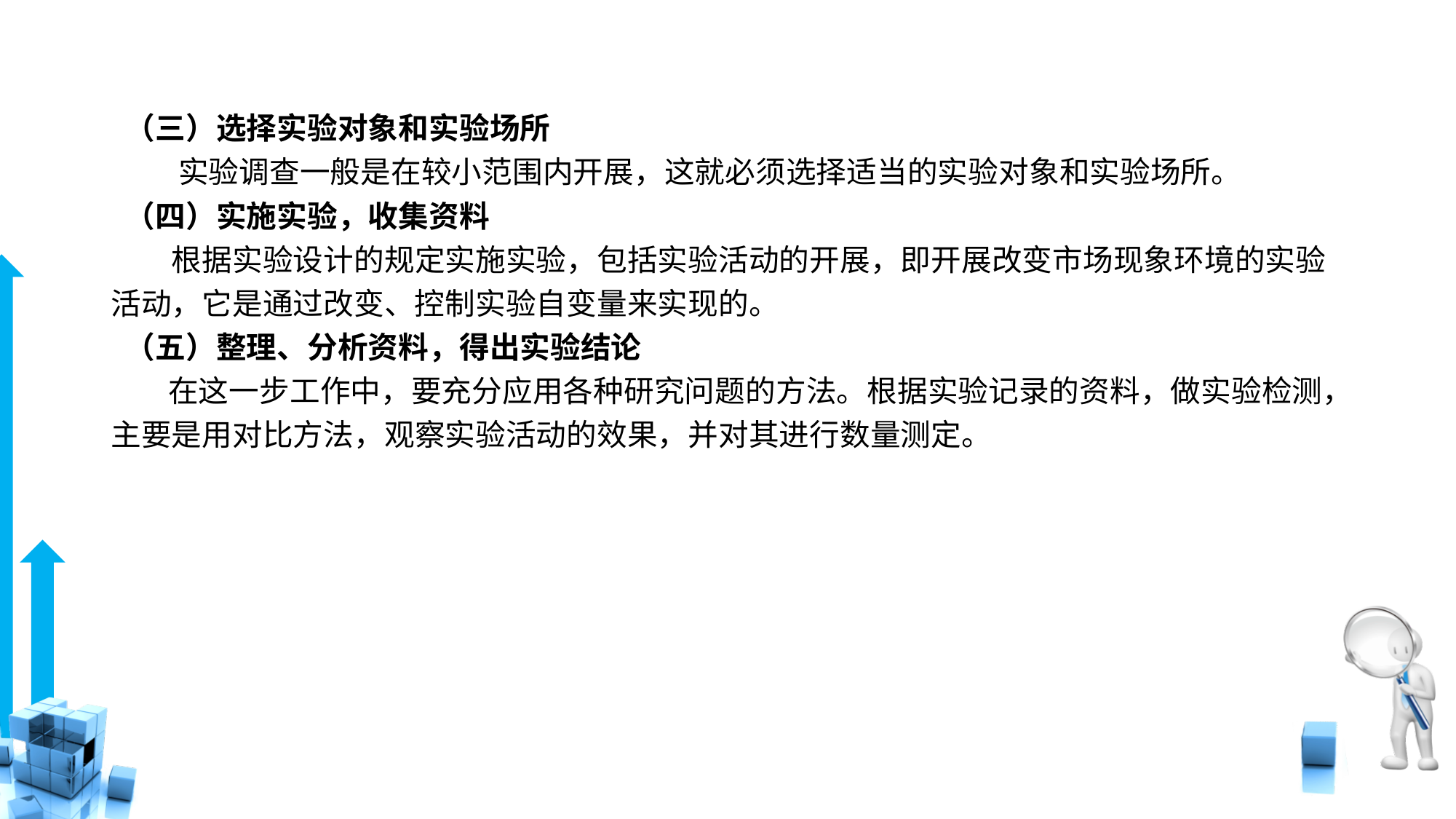

# （三）选择实验对象和实验场所
　　 实验调查一般是在较小范围内开展，这就必须选择适当的实验对象和实验场所。
 （四）实施实验，收集资料
　　根据实验设计的规定实施实验，包括实验活动的开展，即开展改变市场现象环境的实验活动，它是通过改变、控制实验自变量来实现的。
 （五）整理、分析资料，得出实验结论
　    在这一步工作中，要充分应用各种研究问题的方法。根据实验记录的资料，做实验检测，主要是用对比方法，观察实验活动的效果，并对其进行数量测定。